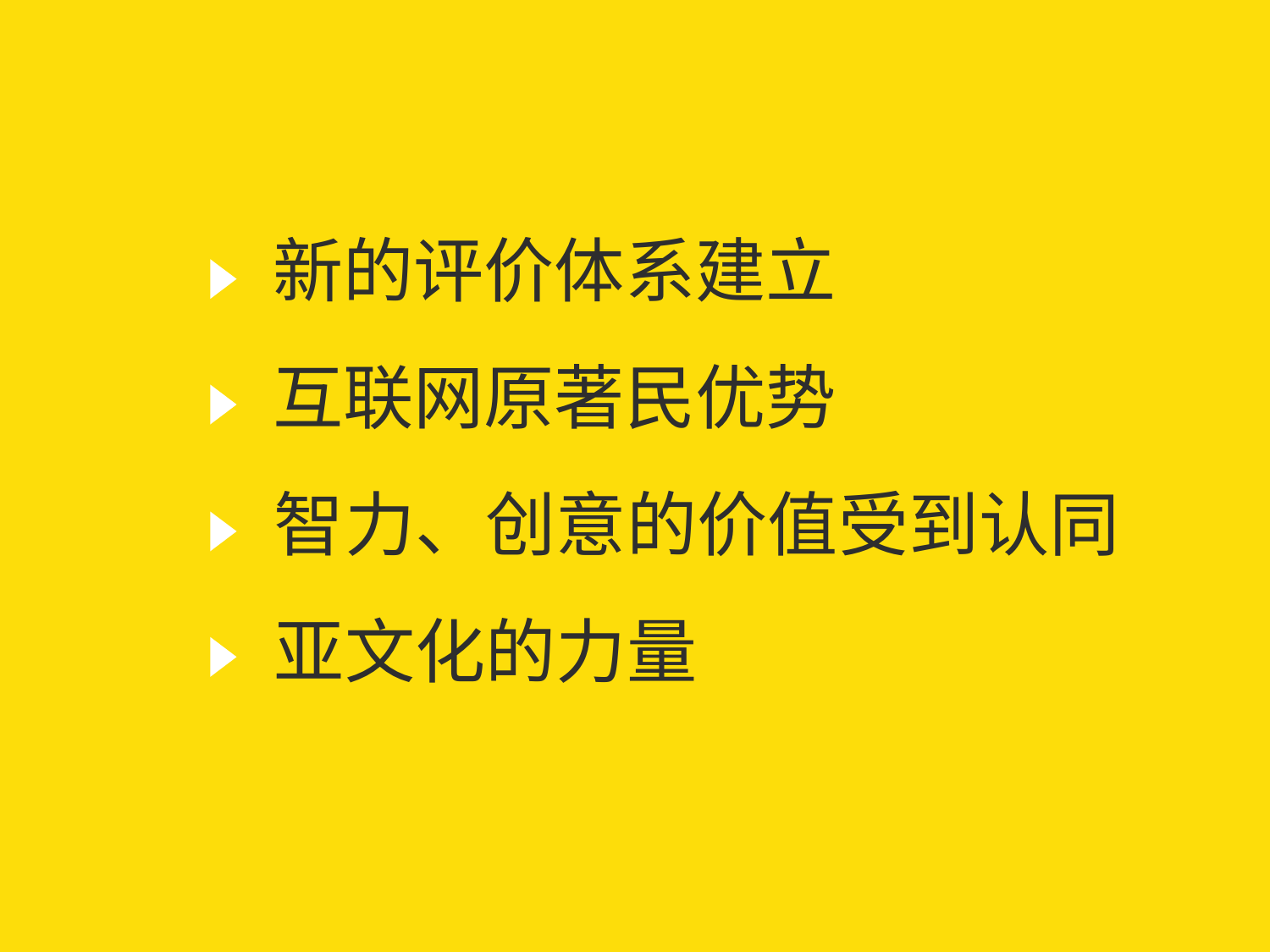

新的评价体系建立

互联网原著民优势

智力、创意的价值受到认同

亚文化的力量